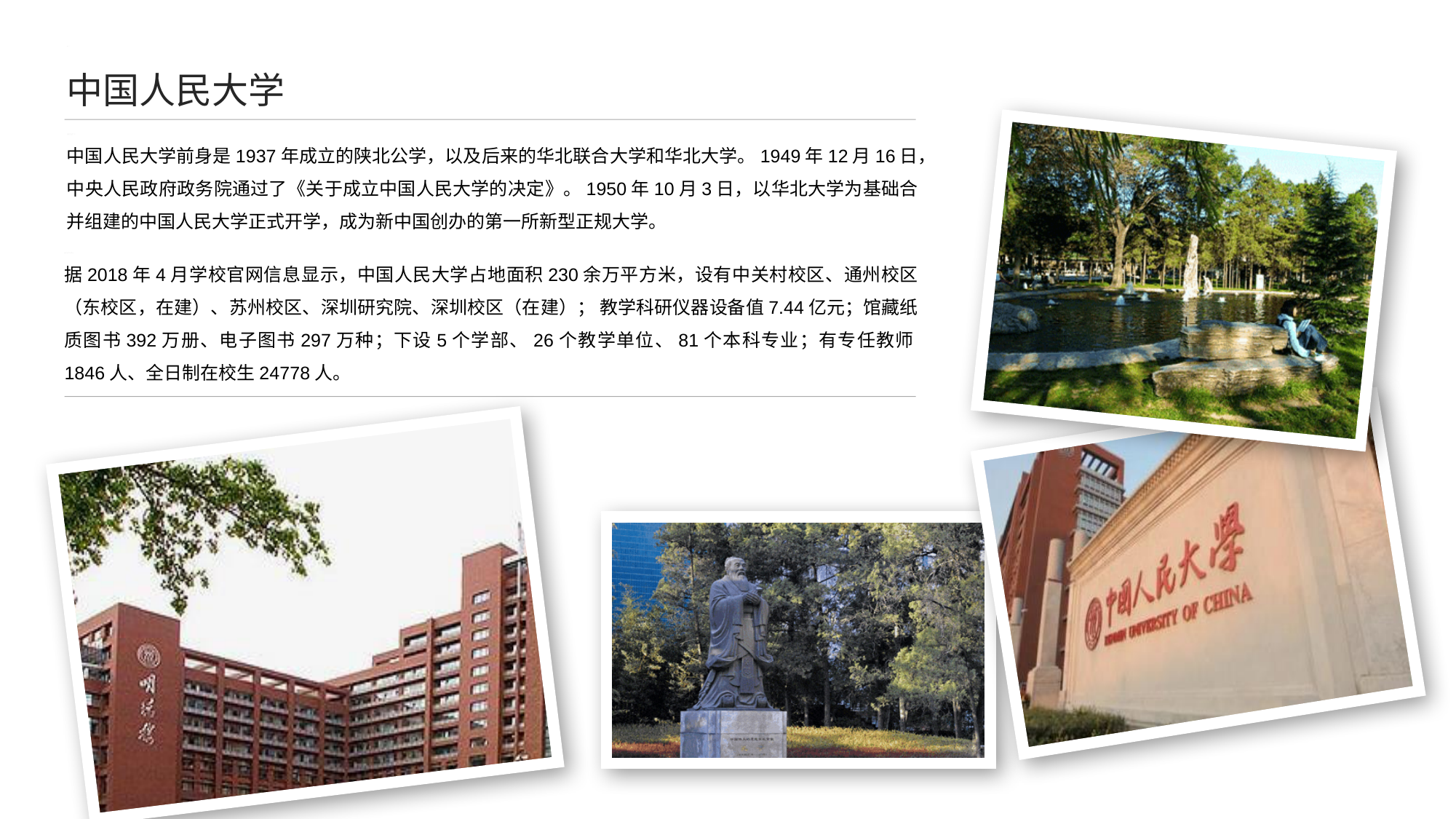

中国人民大学
中国人民大学前身是1937年成立的陕北公学，以及后来的华北联合大学和华北大学。1949年12月16日，中央人民政府政务院通过了《关于成立中国人民大学的决定》。1950年10月3日，以华北大学为基础合并组建的中国人民大学正式开学，成为新中国创办的第一所新型正规大学。

据2018年4月学校官网信息显示，中国人民大学占地面积230余万平方米，设有中关村校区、通州校区（东校区，在建）、苏州校区、深圳研究院、深圳校区（在建）； 教学科研仪器设备值7.44亿元；馆藏纸质图书392万册、电子图书297万种；下设5个学部、26个教学单位、81个本科专业；有专任教师1846人、全日制在校生24778人。